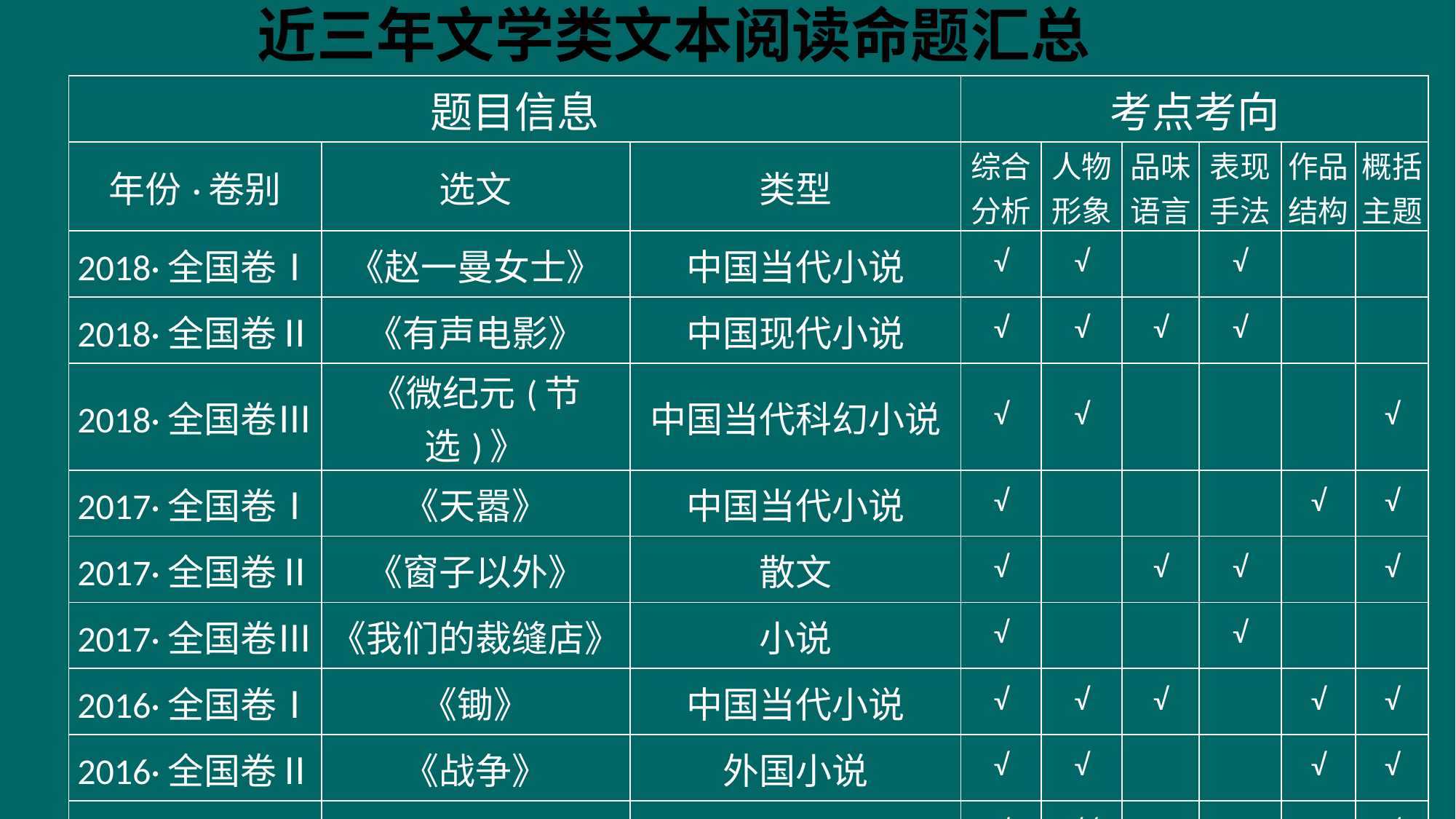

# 近三年文学类文本阅读命题汇总
| 题目信息 |  |  | 考点考向 |  |  |  |  |  |
| --- | --- | --- | --- | --- | --- | --- | --- | --- |
| 年份·卷别 | 选文 | 类型 | 综合分析 | 人物形象 | 品味语言 | 表现手法 | 作品结构 | 概括主题 |
| 2018·全国卷Ⅰ | 《赵一曼女士》 | 中国当代小说 | √ | √ |  | √ |  |  |
| 2018·全国卷Ⅱ | 《有声电影》 | 中国现代小说 | √ | √ | √ | √ |  |  |
| 2018·全国卷Ⅲ | 《微纪元(节选)》 | 中国当代科幻小说 | √ | √ |  |  |  | √ |
| 2017·全国卷Ⅰ | 《天嚣》 | 中国当代小说 | √ |  |  |  | √ | √ |
| 2017·全国卷Ⅱ | 《窗子以外》 | 散文 | √ |  | √ | √ |  | √ |
| 2017·全国卷Ⅲ | 《我们的裁缝店》 | 小说 | √ |  |  | √ |  |  |
| 2016·全国卷Ⅰ | 《锄》 | 中国当代小说 | √ | √ | √ |  | √ | √ |
| 2016·全国卷Ⅱ | 《战争》 | 外国小说 | √ | √ |  |  | √ | √ |
| 2016·全国卷Ⅲ | 《玻璃》 | 中国当代小说 | √ | √√ |  |  |  | √ |